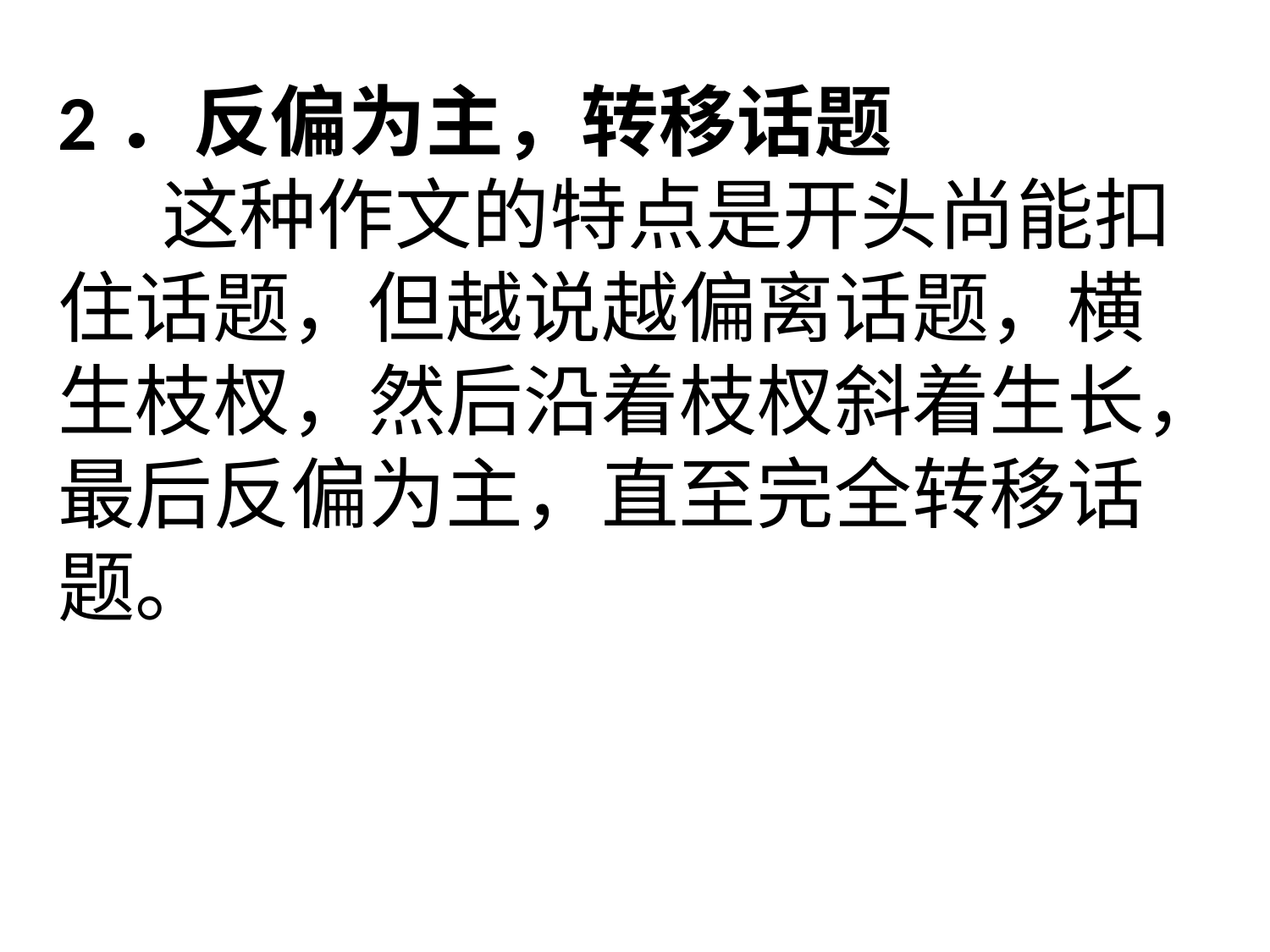

# 2．反偏为主，转移话题 这种作文的特点是开头尚能扣住话题，但越说越偏离话题，横生枝杈，然后沿着枝杈斜着生长，最后反偏为主，直至完全转移话题。